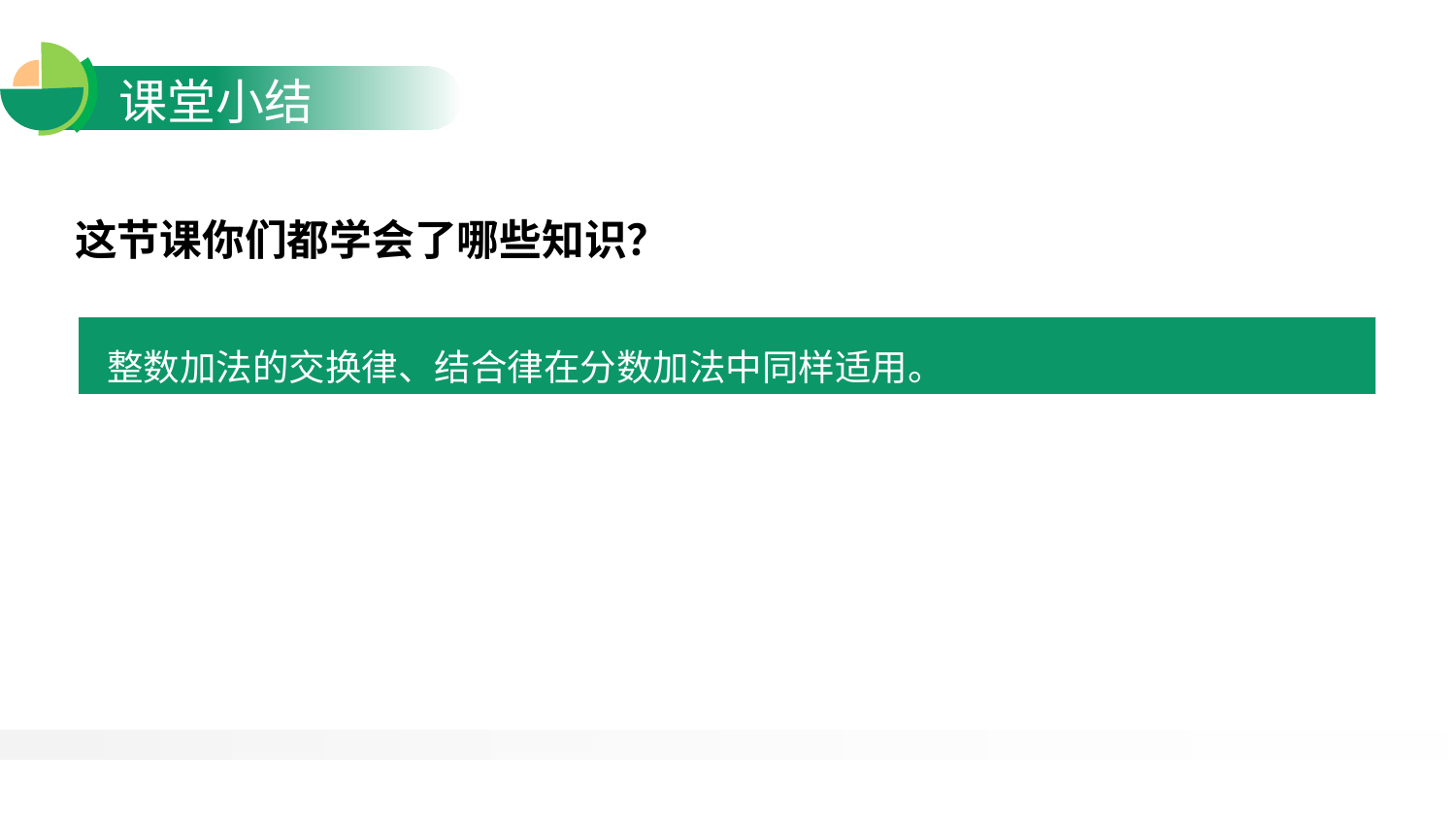

这节课你们都学会了哪些知识？
 整数加法的交换律、结合律在分数加法中同样适用。